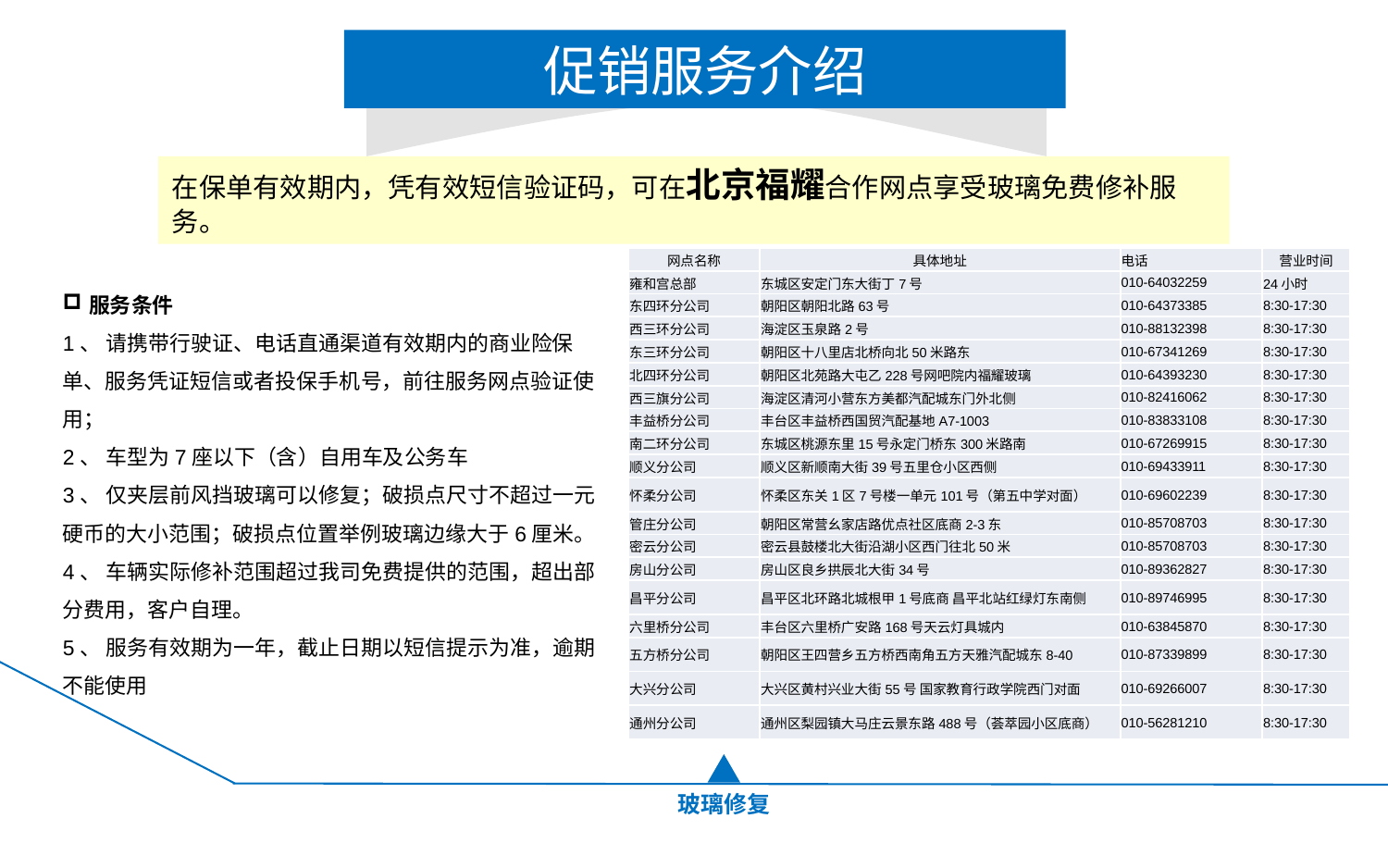

促销服务介绍

在保单有效期内，凭有效短信验证码，可在北京福耀合作网点享受玻璃免费修补服务。
| 网点名称 | 具体地址 | 电话 | 营业时间 |
| --- | --- | --- | --- |
| 雍和宫总部 | 东城区安定门东大街丁7号 | 010-64032259 | 24小时 |
| 东四环分公司 | 朝阳区朝阳北路63号 | 010-64373385 | 8:30-17:30 |
| 西三环分公司 | 海淀区玉泉路2号 | 010-88132398 | 8:30-17:30 |
| 东三环分公司 | 朝阳区十八里店北桥向北50米路东 | 010-67341269 | 8:30-17:30 |
| 北四环分公司 | 朝阳区北苑路大屯乙228号网吧院内福耀玻璃 | 010-64393230 | 8:30-17:30 |
| 西三旗分公司 | 海淀区清河小营东方美都汽配城东门外北侧 | 010-82416062 | 8:30-17:30 |
| 丰益桥分公司 | 丰台区丰益桥西国贸汽配基地A7-1003 | 010-83833108 | 8:30-17:30 |
| 南二环分公司 | 东城区桃源东里15号永定门桥东300米路南 | 010-67269915 | 8:30-17:30 |
| 顺义分公司 | 顺义区新顺南大街39号五里仓小区西侧 | 010-69433911 | 8:30-17:30 |
| 怀柔分公司 | 怀柔区东关1区7号楼一单元101号（第五中学对面） | 010-69602239 | 8:30-17:30 |
| 管庄分公司 | 朝阳区常营幺家店路优点社区底商2-3东 | 010-85708703 | 8:30-17:30 |
| 密云分公司 | 密云县鼓楼北大街沿湖小区西门往北50米 | 010-85708703 | 8:30-17:30 |
| 房山分公司 | 房山区良乡拱辰北大街34号 | 010-89362827 | 8:30-17:30 |
| 昌平分公司 | 昌平区北环路北城根甲1号底商 昌平北站红绿灯东南侧 | 010-89746995 | 8:30-17:30 |
| 六里桥分公司 | 丰台区六里桥广安路168号天云灯具城内 | 010-63845870 | 8:30-17:30 |
| 五方桥分公司 | 朝阳区王四营乡五方桥西南角五方天雅汽配城东8-40 | 010-87339899 | 8:30-17:30 |
| 大兴分公司 | 大兴区黄村兴业大街55号 国家教育行政学院西门对面 | 010-69266007 | 8:30-17:30 |
| 通州分公司 | 通州区梨园镇大马庄云景东路488号（荟萃园小区底商） | 010-56281210 | 8:30-17:30 |
服务条件
1、 请携带行驶证、电话直通渠道有效期内的商业险保单、服务凭证短信或者投保手机号，前往服务网点验证使用；
2、 车型为7座以下（含）自用车及公务车
3、 仅夹层前风挡玻璃可以修复；破损点尺寸不超过一元硬币的大小范围；破损点位置举例玻璃边缘大于6厘米。
4、 车辆实际修补范围超过我司免费提供的范围，超出部分费用，客户自理。
5、 服务有效期为一年，截止日期以短信提示为准，逾期不能使用

玻璃修复